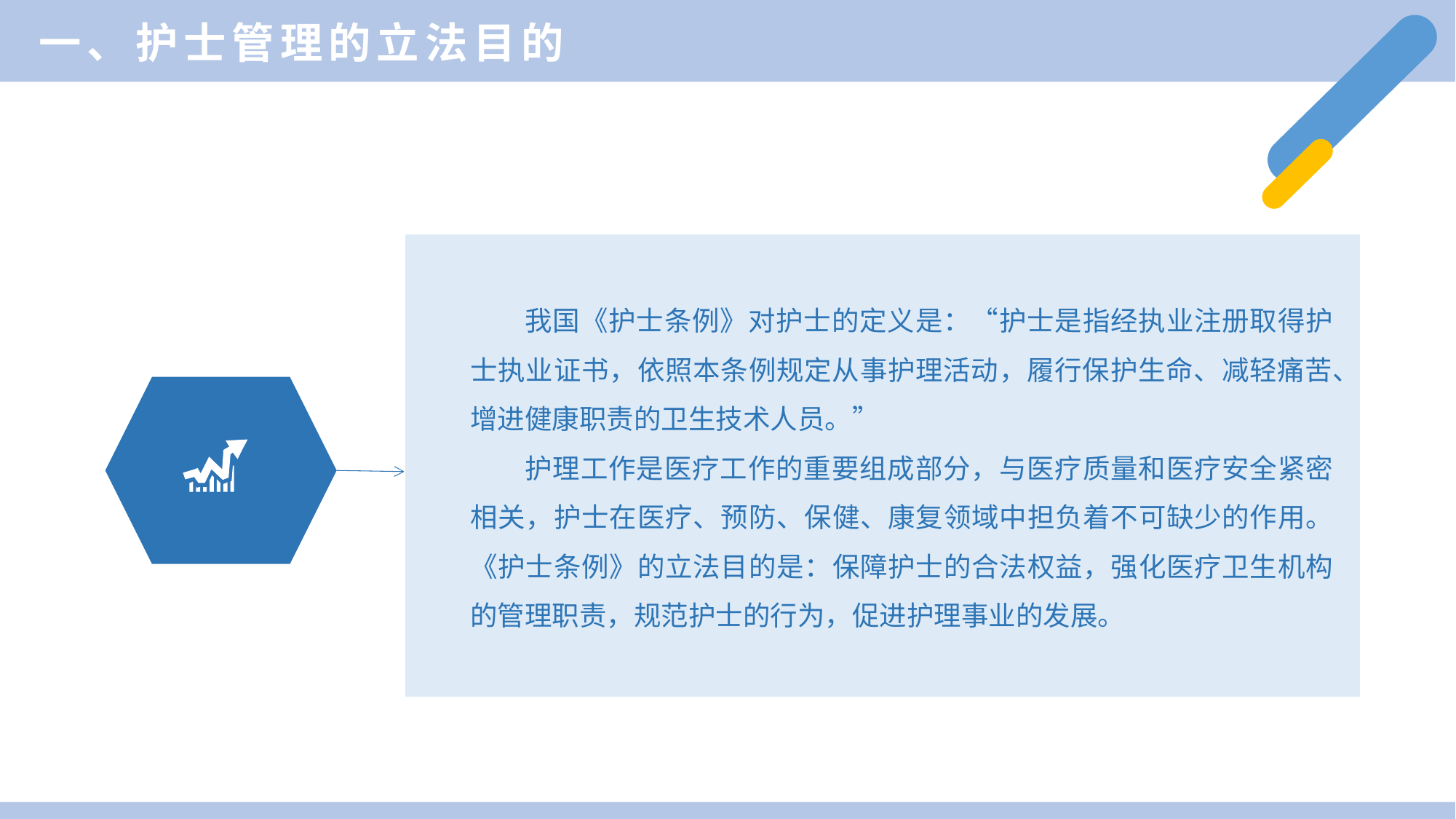

一、护士管理的立法目的

我国《护士条例》对护士的定义是：“护士是指经执业注册取得护士执业证书，依照本条例规定从事护理活动，履行保护生命、减轻痛苦、增进健康职责的卫生技术人员。”
护理工作是医疗工作的重要组成部分，与医疗质量和医疗安全紧密相关，护士在医疗、预防、保健、康复领域中担负着不可缺少的作用。《护士条例》的立法目的是：保障护士的合法权益，强化医疗卫生机构的管理职责，规范护士的行为，促进护理事业的发展。